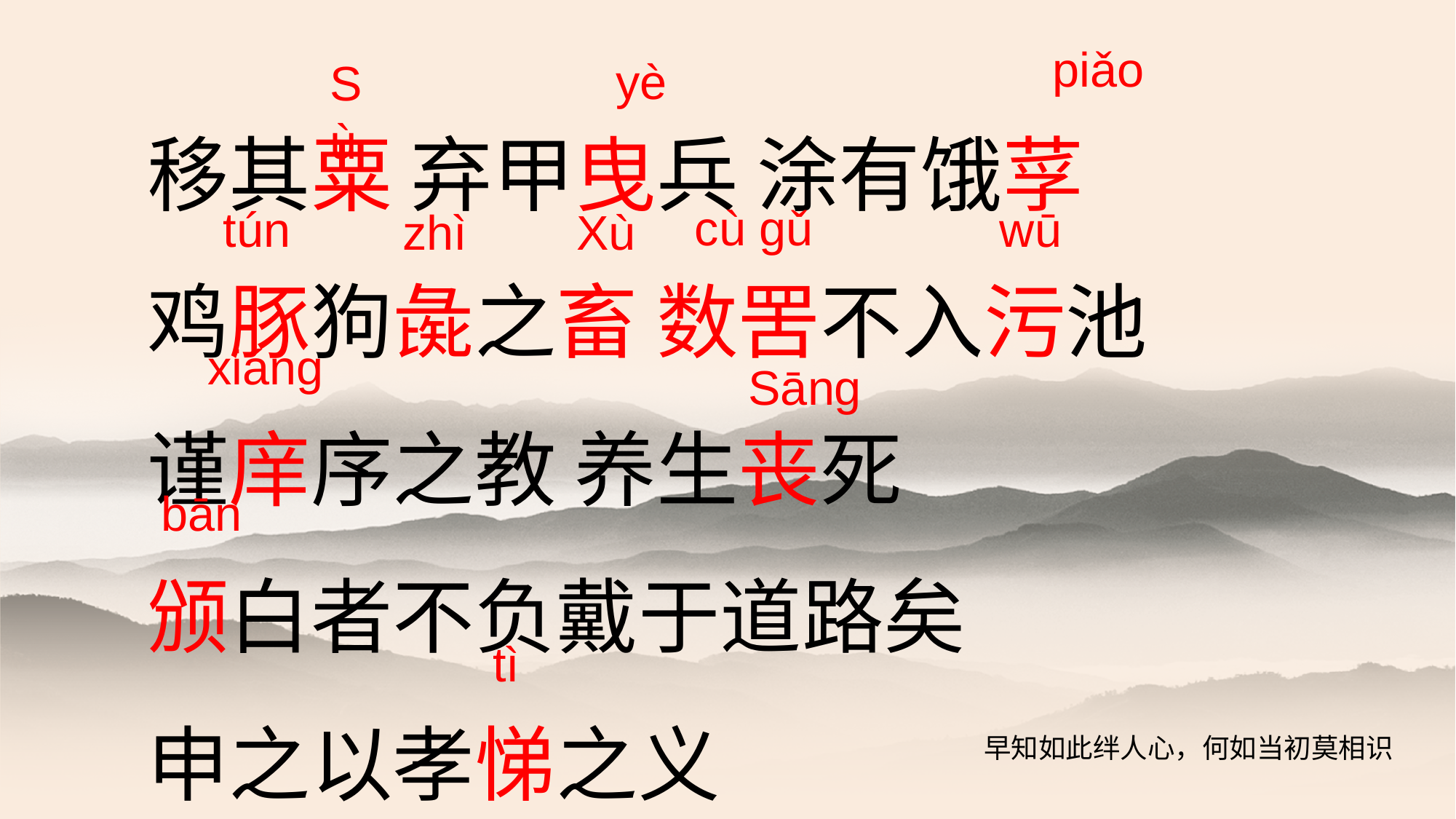

piǎo
yè
Sù
移其粟 弃甲曳兵 涂有饿莩
鸡豚狗彘之畜 数罟不入污池
谨庠序之教 养生丧死
颁白者不负戴于道路矣
申之以孝悌之义
cù gǔ
tún
wū
Xù
zhì
xiáng
Sāng
bān
tì